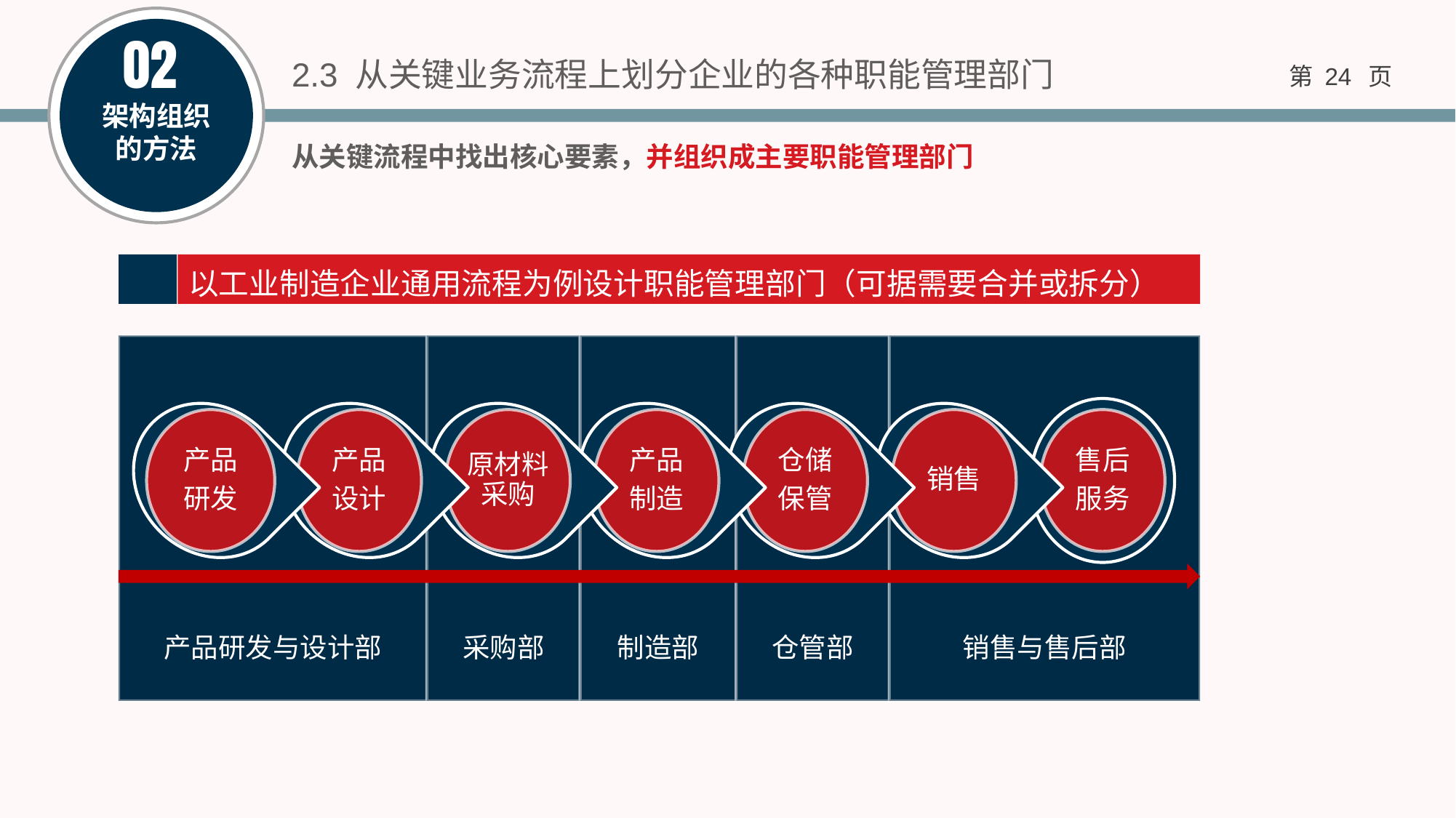

2.3 从关键业务流程上划分企业的各种职能管理部门
从关键流程中找出核心要素，并组织成主要职能管理部门

以工业制造企业通用流程为例设计职能管理部门（可据需要合并或拆分）
产品研发与设计部

采购部

制造部

仓管部

销售与售后部

售后
服务
销售
仓储
保管
产品
制造
原材料采购
产品
设计
产品
研发